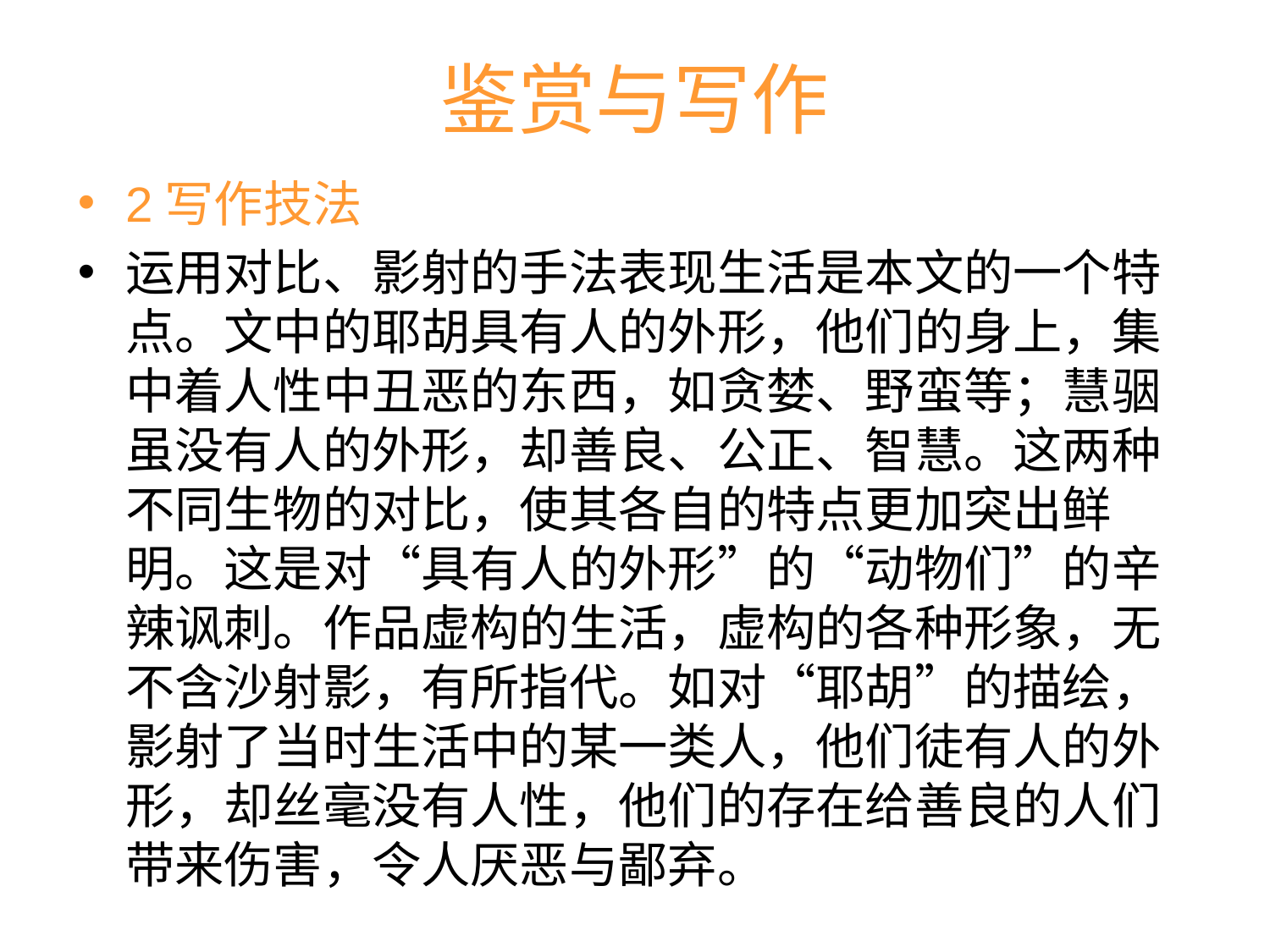

# 鉴赏与写作
2写作技法
运用对比、影射的手法表现生活是本文的一个特点。文中的耶胡具有人的外形，他们的身上，集中着人性中丑恶的东西，如贪婪、野蛮等；慧骃虽没有人的外形，却善良、公正、智慧。这两种不同生物的对比，使其各自的特点更加突出鲜明。这是对“具有人的外形”的“动物们”的辛辣讽刺。作品虚构的生活，虚构的各种形象，无不含沙射影，有所指代。如对“耶胡”的描绘，影射了当时生活中的某一类人，他们徒有人的外形，却丝毫没有人性，他们的存在给善良的人们带来伤害，令人厌恶与鄙弃。